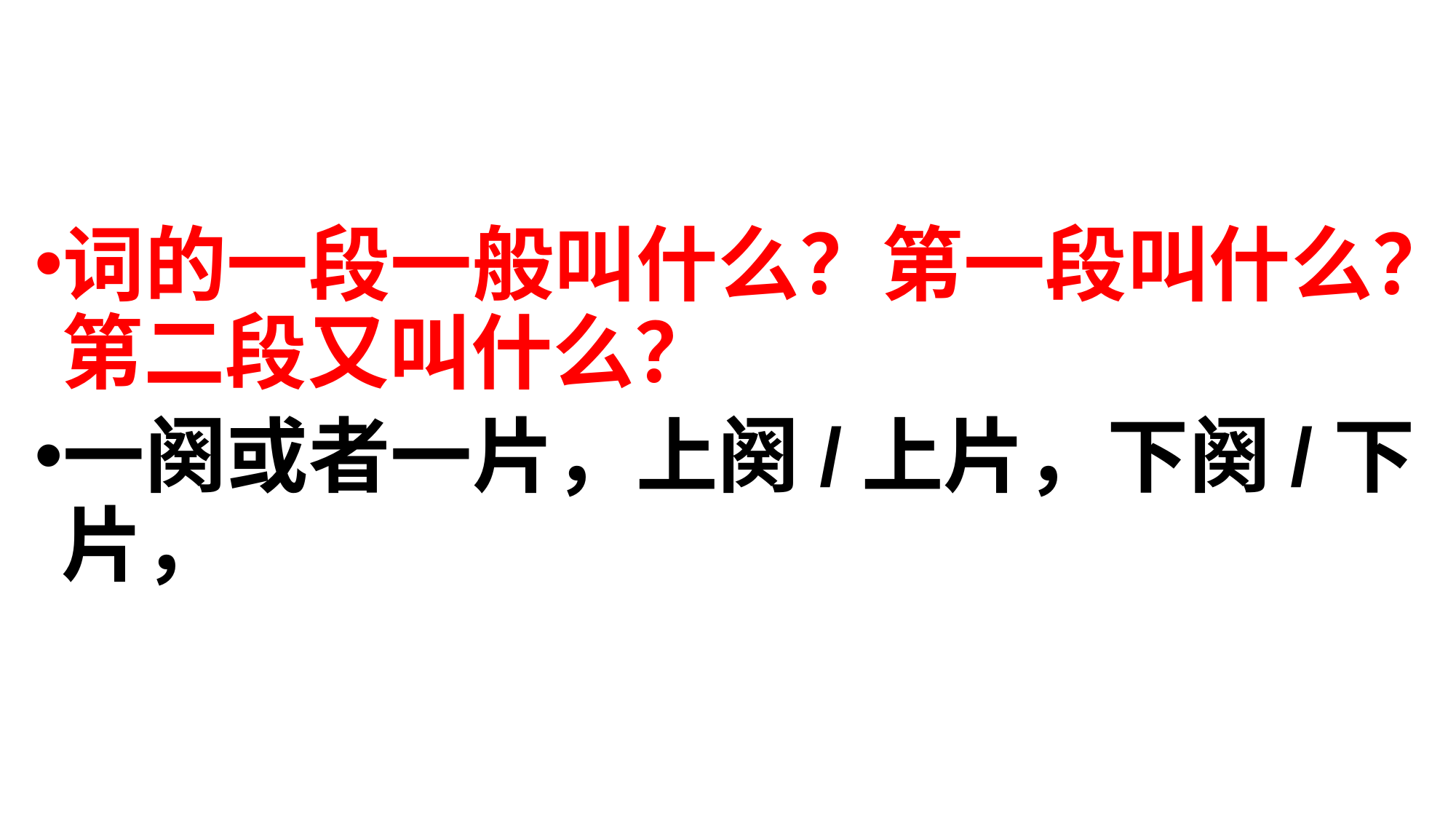

#
词的一段一般叫什么？第一段叫什么？第二段又叫什么？
一阕或者一片，上阕/上片，下阕/下片，